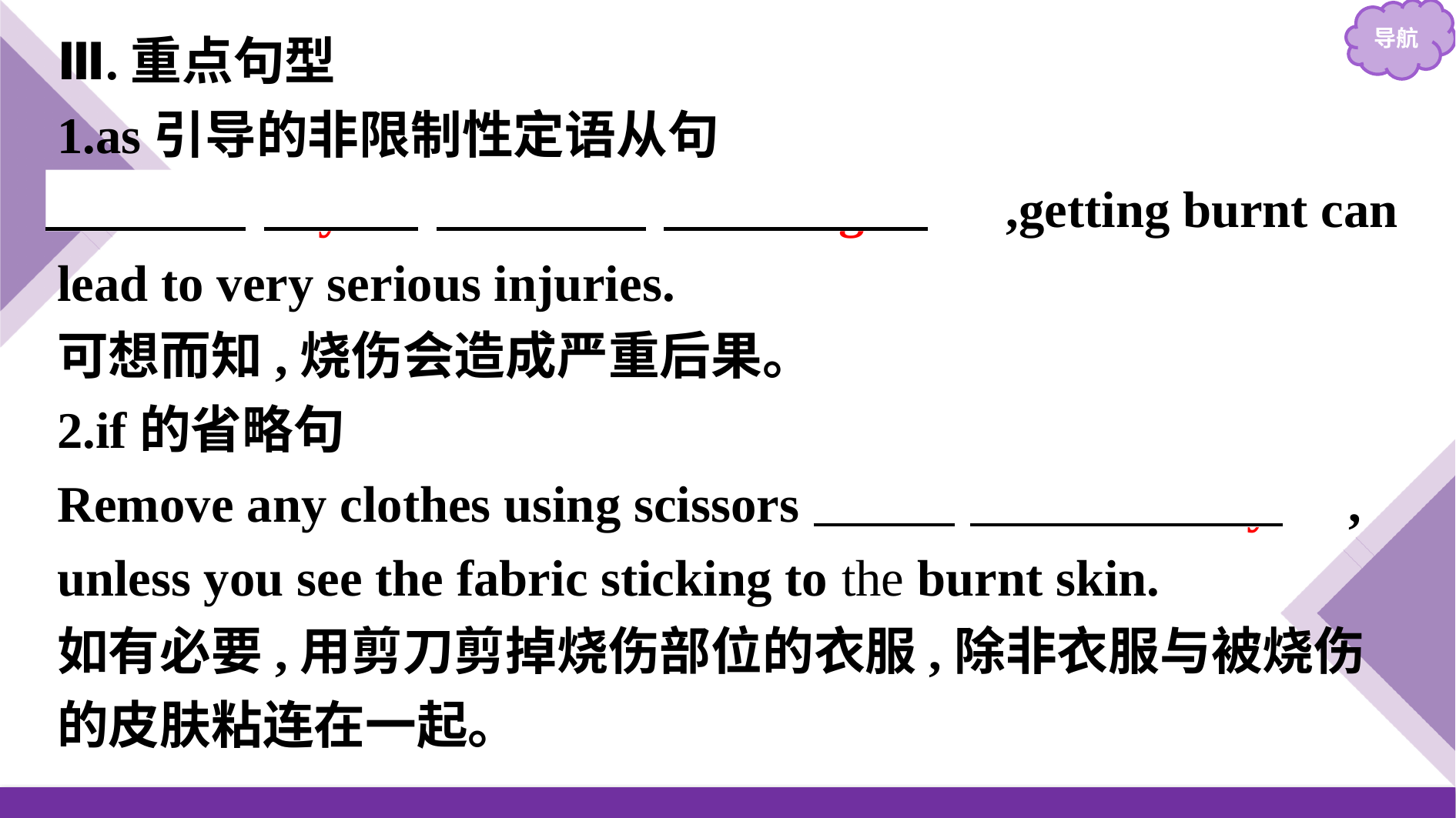

Ⅲ.重点句型
1.as引导的非限制性定语从句
　As　 　you　 　can　 　imagine　,getting burnt can lead to very serious injuries.
可想而知,烧伤会造成严重后果。
2.if的省略句
Remove any clothes using scissors 　if　 　necessary　,
unless you see the fabric sticking to the burnt skin.
如有必要,用剪刀剪掉烧伤部位的衣服,除非衣服与被烧伤的皮肤粘连在一起。